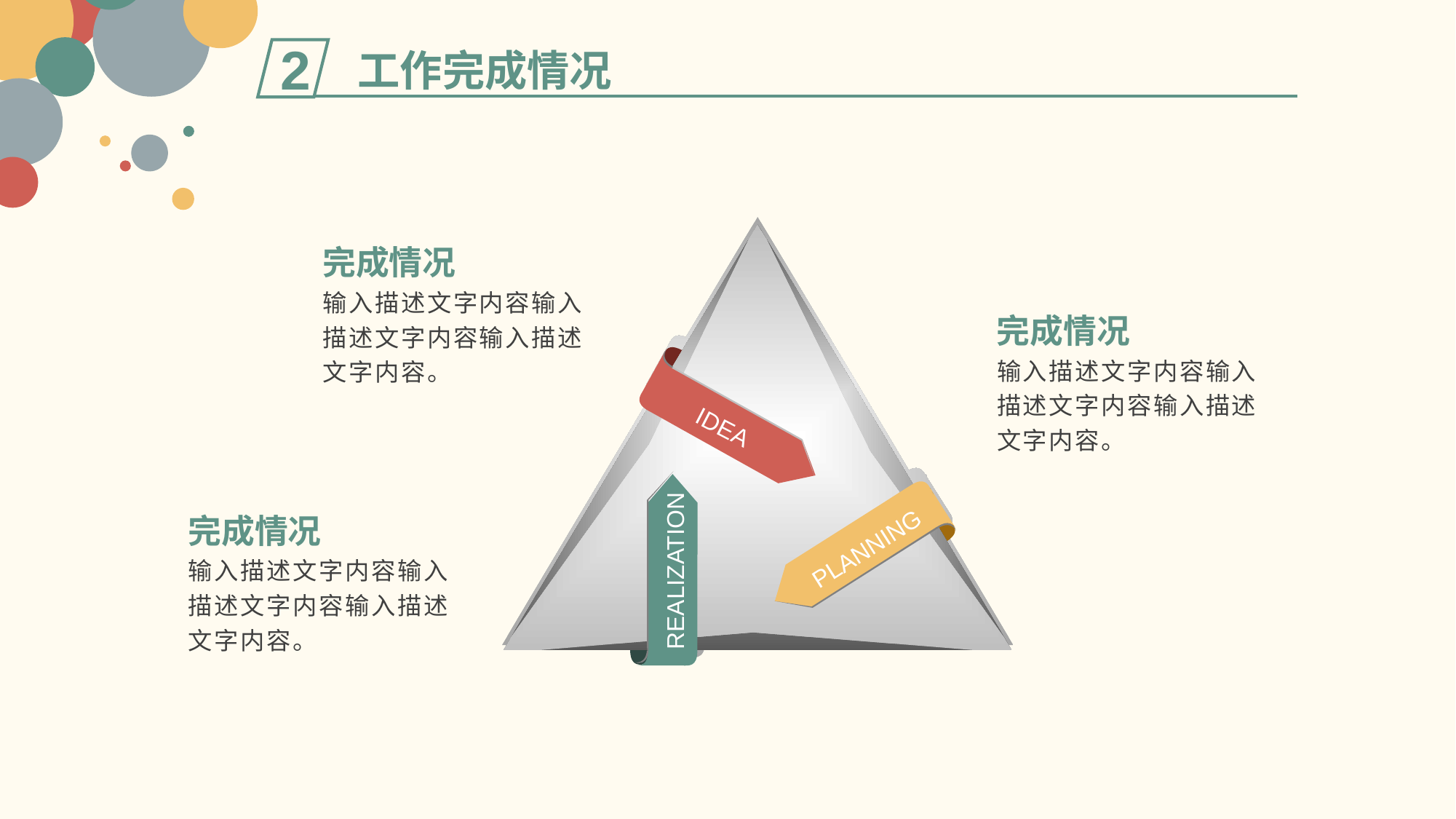

工作完成情况
2

完成情况
输入描述文字内容输入描述文字内容输入描述文字内容。
完成情况

输入描述文字内容输入描述文字内容输入描述文字内容。

IDEA

完成情况

PLANNING
输入描述文字内容输入描述文字内容输入描述文字内容。
REALIZATION